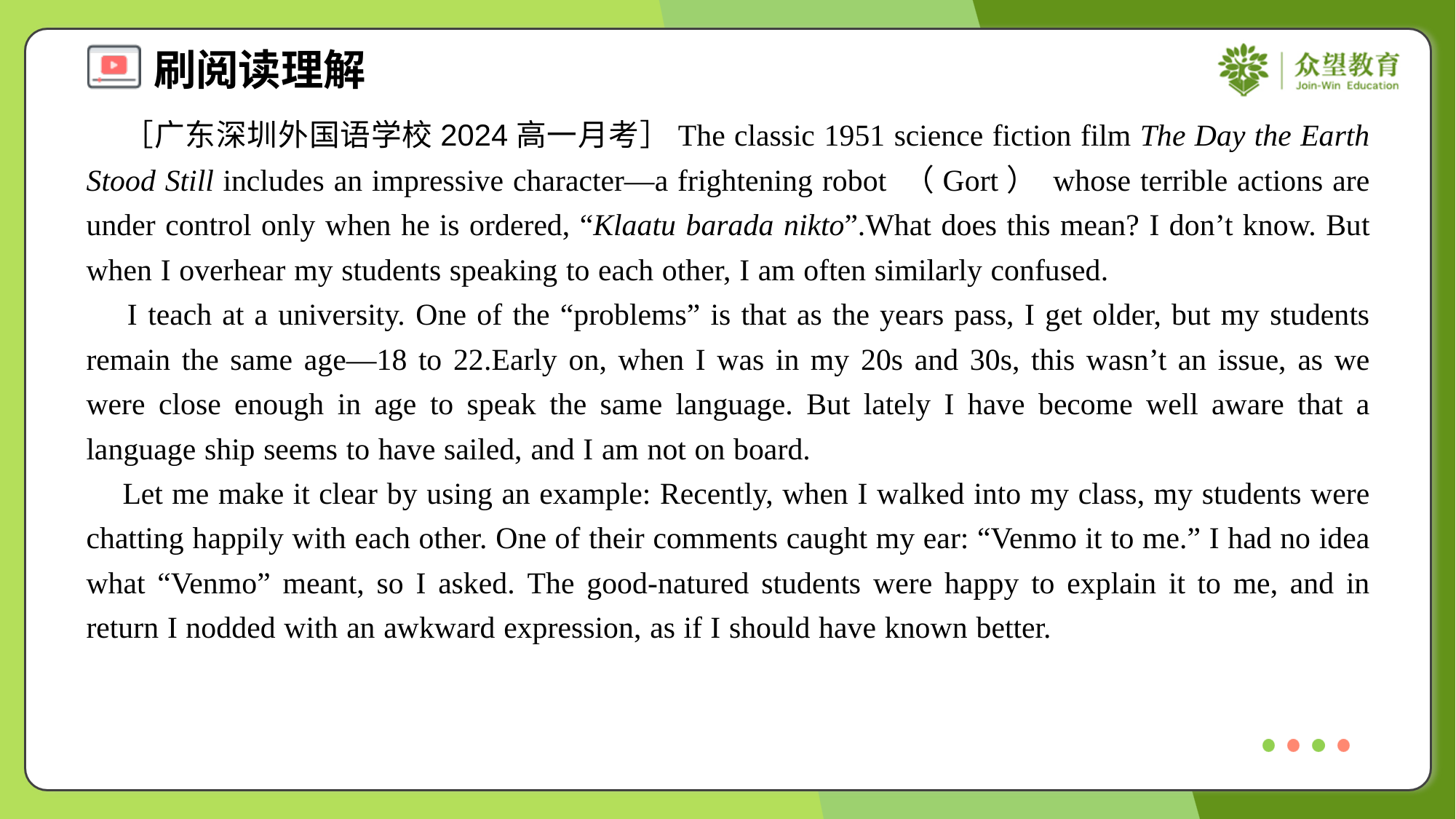

［广东深圳外国语学校2024高一月考］The classic 1951 science fiction film The Day the Earth Stood Still includes an impressive character—a frightening robot （Gort） whose terrible actions are under control only when he is ordered, “Klaatu barada nikto”.What does this mean? I don’t know. But when I overhear my students speaking to each other, I am often similarly confused.
    I teach at a university. One of the “problems” is that as the years pass, I get older, but my students remain the same age—18 to 22.Early on, when I was in my 20s and 30s, this wasn’t an issue, as we were close enough in age to speak the same language. But lately I have become well aware that a language ship seems to have sailed, and I am not on board.
    Let me make it clear by using an example: Recently, when I walked into my class, my students were chatting happily with each other. One of their comments caught my ear: “Venmo it to me.” I had no idea what “Venmo” meant, so I asked. The good-natured students were happy to explain it to me, and in return I nodded with an awkward expression, as if I should have known better.